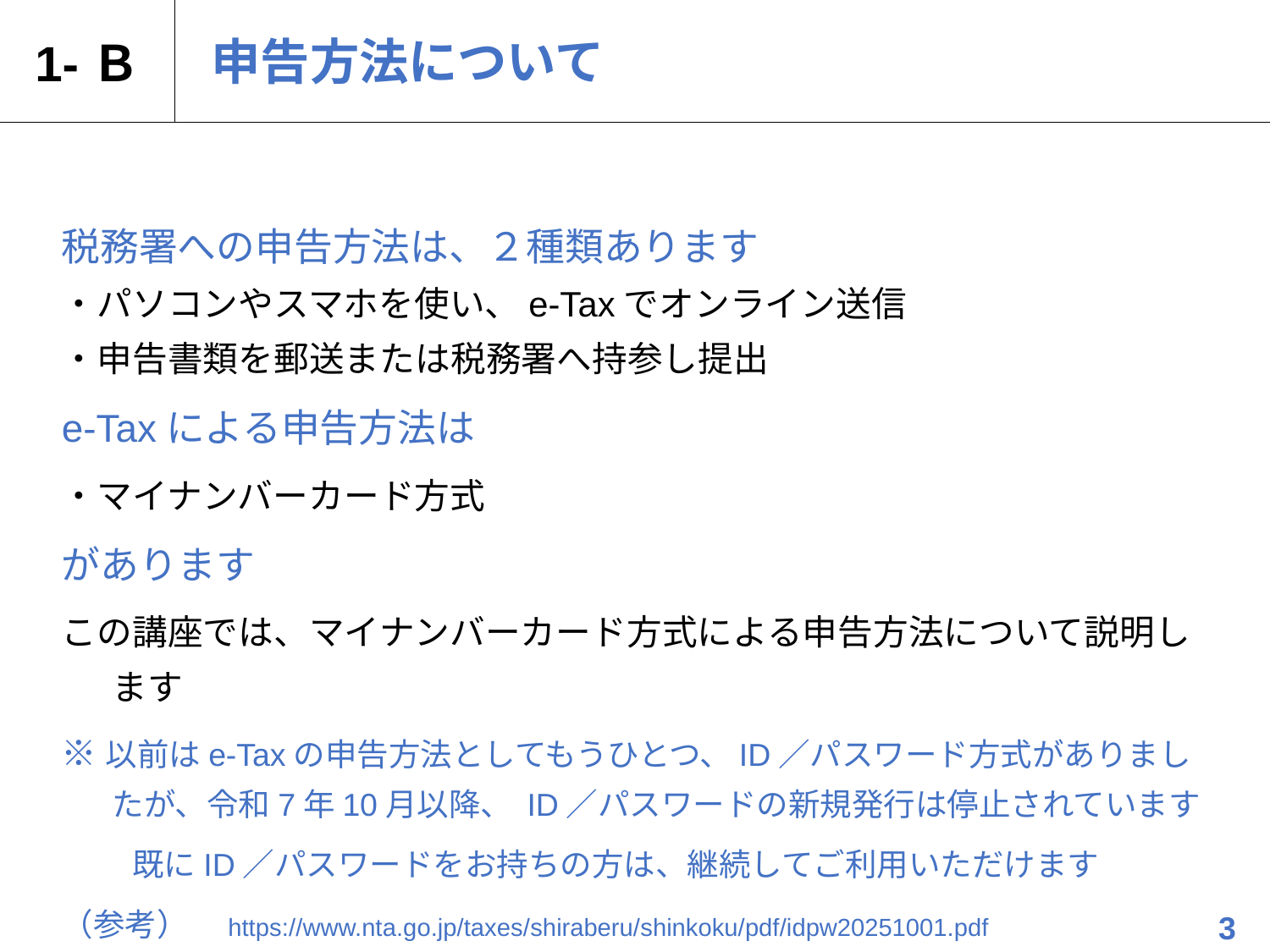

# 1-Ｂ
申告方法について
税務署への申告方法は、２種類あります
・パソコンやスマホを使い、e-Taxでオンライン送信
・申告書類を郵送または税務署へ持参し提出
e-Taxによる申告方法は
・マイナンバーカード方式
があります
この講座では、マイナンバーカード方式による申告方法について説明します
※以前はe-Taxの申告方法としてもうひとつ、ID／パスワード方式がありましたが、令和7年10月以降、 ID／パスワードの新規発行は停止されています
　　 既にID／パスワードをお持ちの方は、継続してご利用いただけます
（参考）　https://www.nta.go.jp/taxes/shiraberu/shinkoku/pdf/idpw20251001.pdf
3